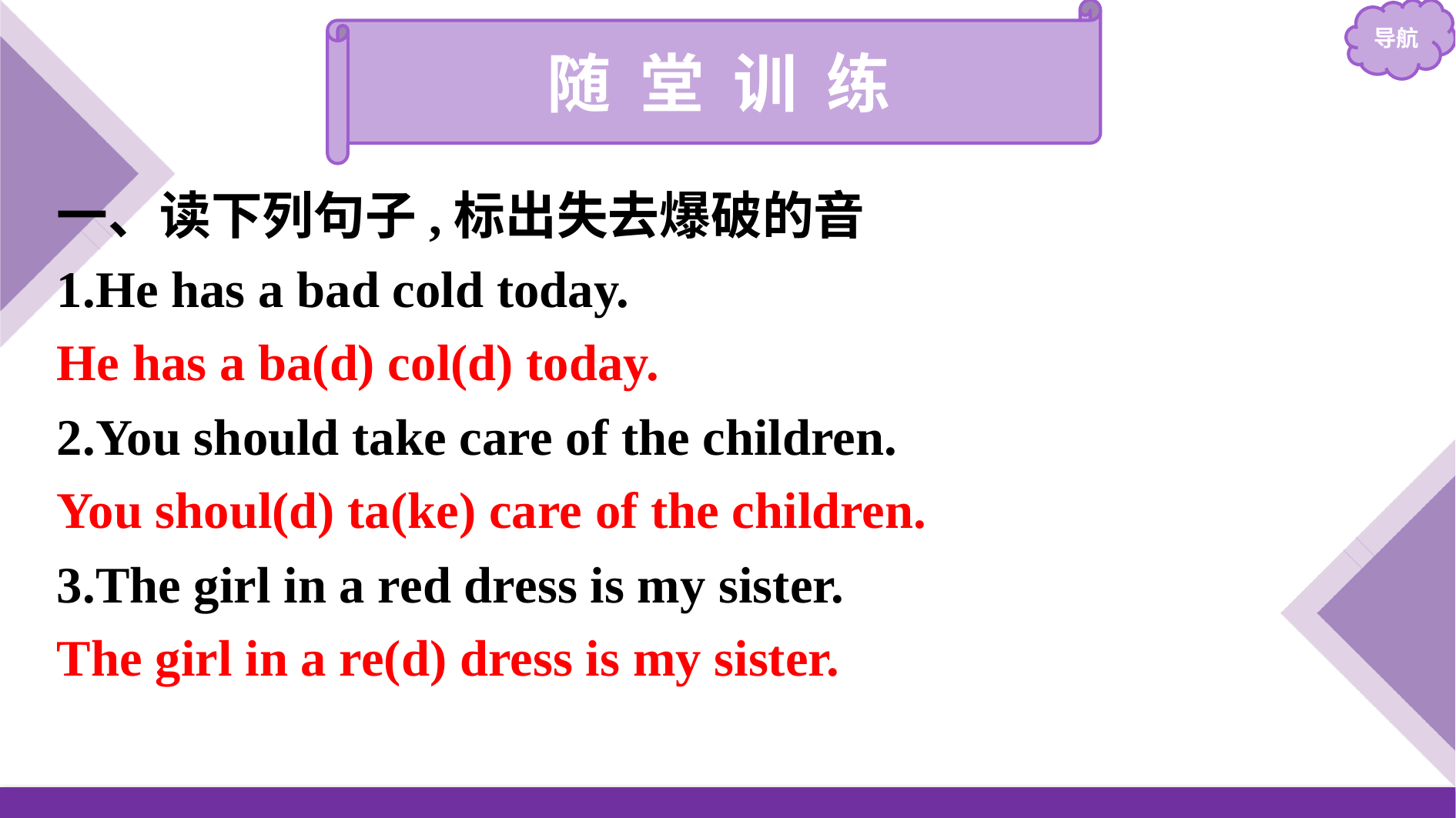

随  堂  训  练
一、读下列句子,标出失去爆破的音
1.He has a bad cold today.

2.You should take care of the children.

3.The girl in a red dress is my sister.
He has a ba(d) col(d) today.

You shoul(d) ta(ke) care of the children.

The girl in a re(d) dress is my sister.